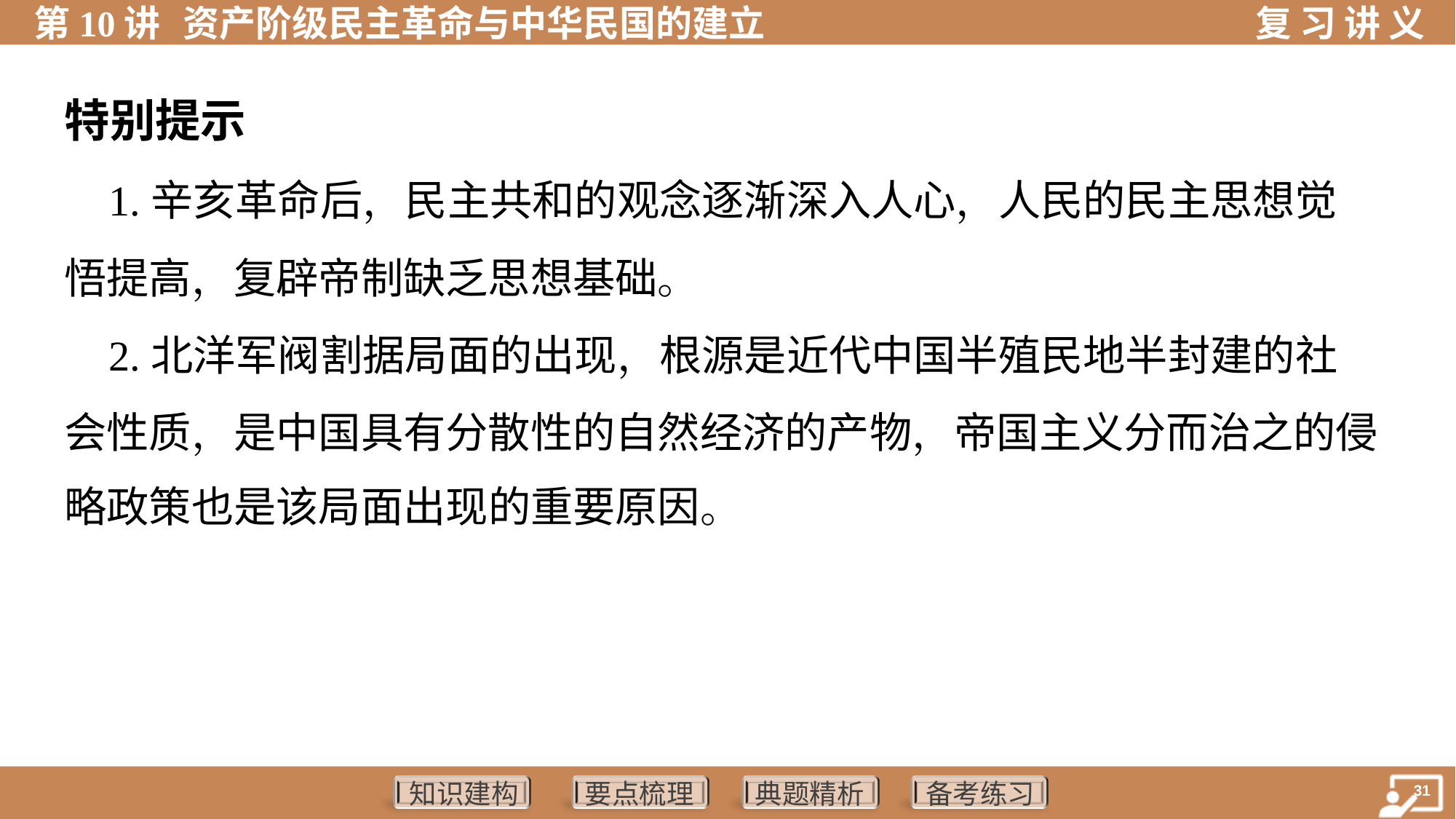

特别提示
    1.辛亥革命后，民主共和的观念逐渐深入人心，人民的民主思想觉
悟提高，复辟帝制缺乏思想基础。
    2.北洋军阀割据局面的出现，根源是近代中国半殖民地半封建的社
会性质，是中国具有分散性的自然经济的产物，帝国主义分而治之的侵
略政策也是该局面出现的重要原因。